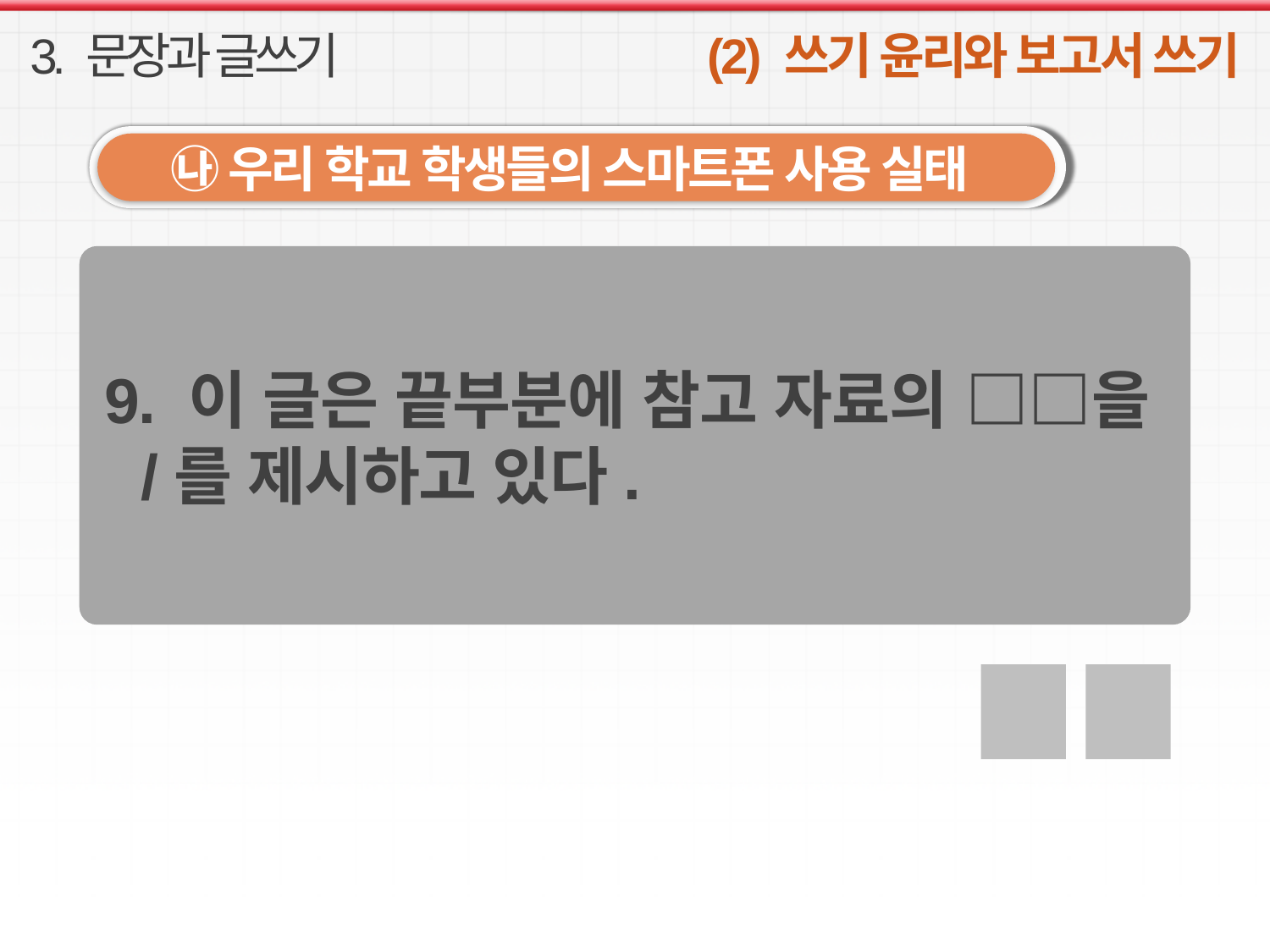

3. 문장과 글쓰기
(2) 쓰기 윤리와 보고서 쓰기

㉯ 우리 학교 학생들의 스마트폰 사용 실태

9. 이 글은 끝부분에 참고 자료의 □□을/를 제시하고 있다.

출 처